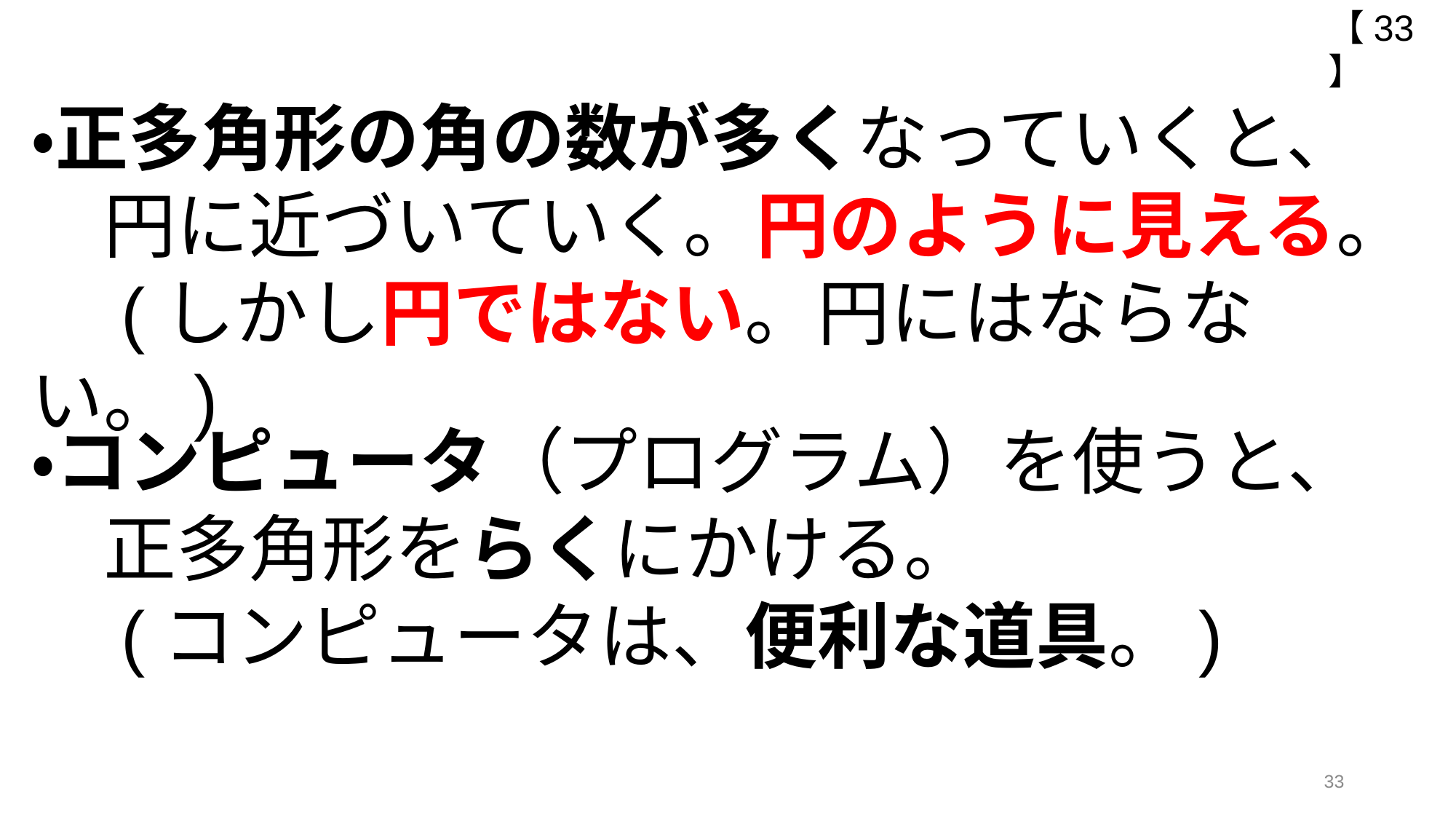

【33】
・正多角形の角の数が多くなっていくと、
　円に近づいていく。円のように見える。
　(しかし円ではない。円にはならない。)
・コンピュータ（プログラム）を使うと、
　正多角形をらくにかける。
　(コンピュータは、便利な道具。)
33